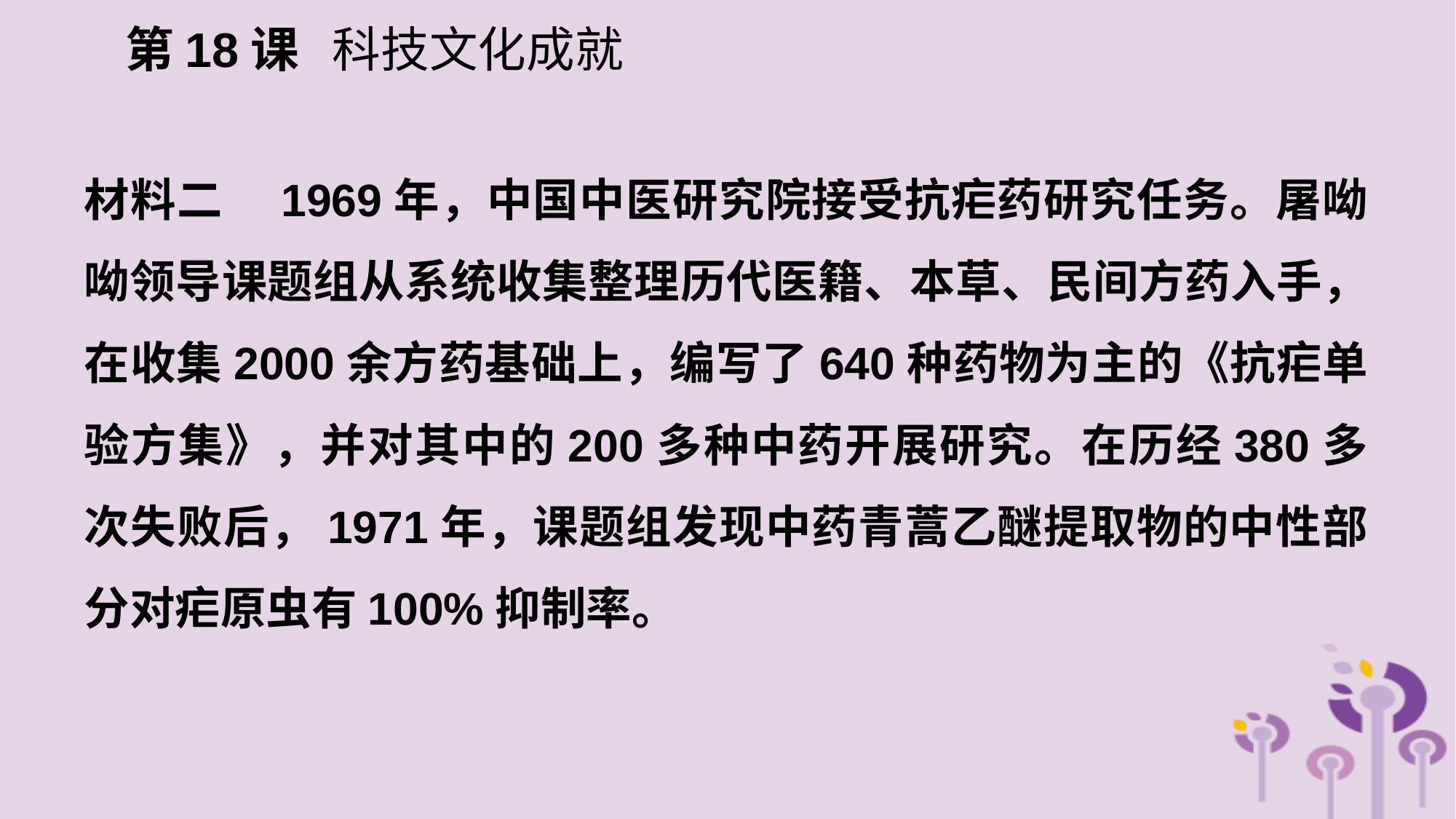

第18课   科技文化成就
材料二　1969年，中国中医研究院接受抗疟药研究任务。屠呦呦领导课题组从系统收集整理历代医籍、本草、民间方药入手，在收集2000余方药基础上，编写了640种药物为主的《抗疟单验方集》，并对其中的200多种中药开展研究。在历经380多次失败后，1971年，课题组发现中药青蒿乙醚提取物的中性部分对疟原虫有100%抑制率。